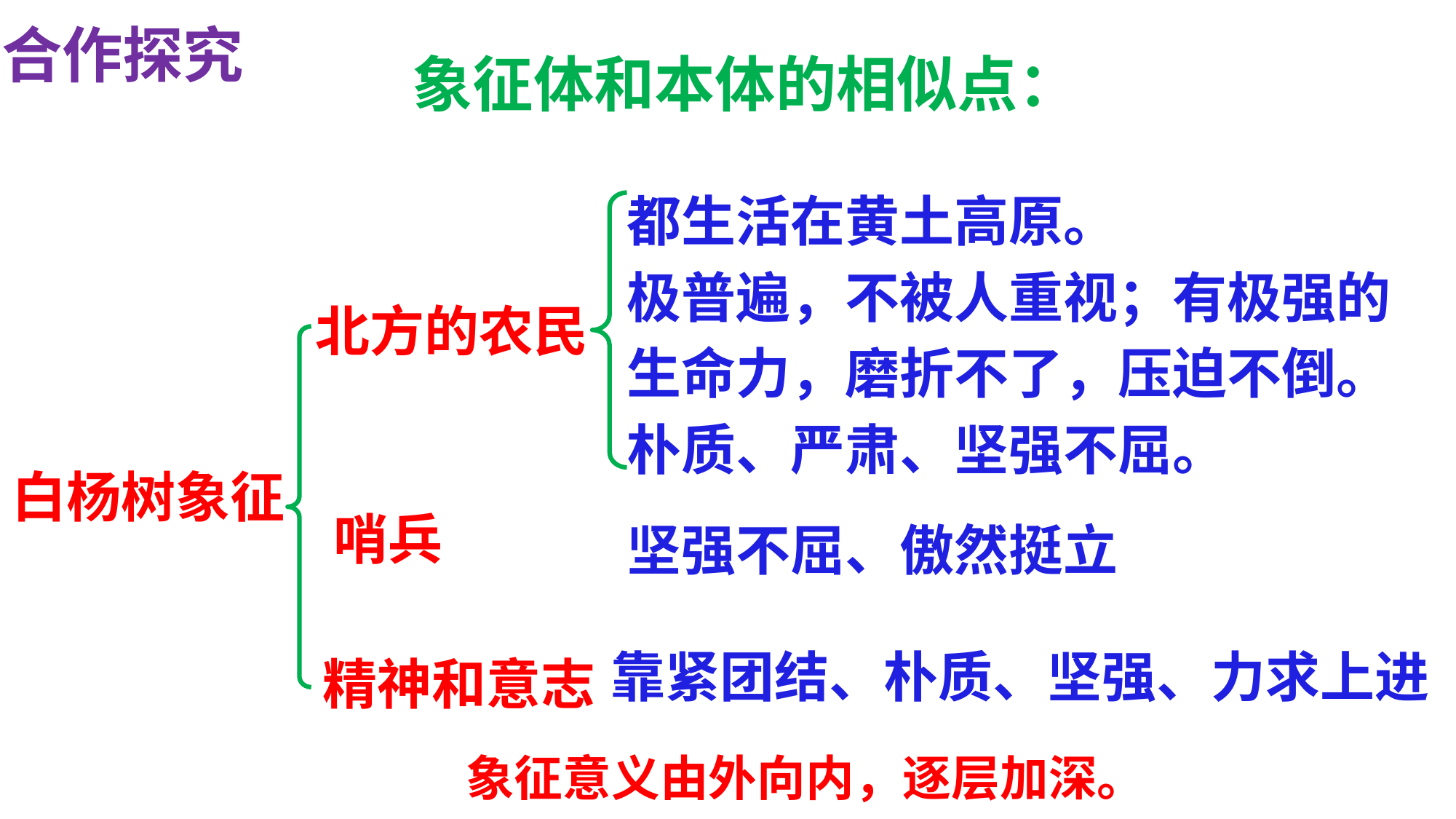

合作探究
象征体和本体的相似点：
都生活在黄土高原。
极普遍，不被人重视；有极强的生命力，磨折不了，压迫不倒。
朴质、严肃、坚强不屈。

北方的农民

白杨树象征
哨兵
坚强不屈、傲然挺立
精神和意志
靠紧团结、朴质、坚强、力求上进
象征意义由外向内，逐层加深。